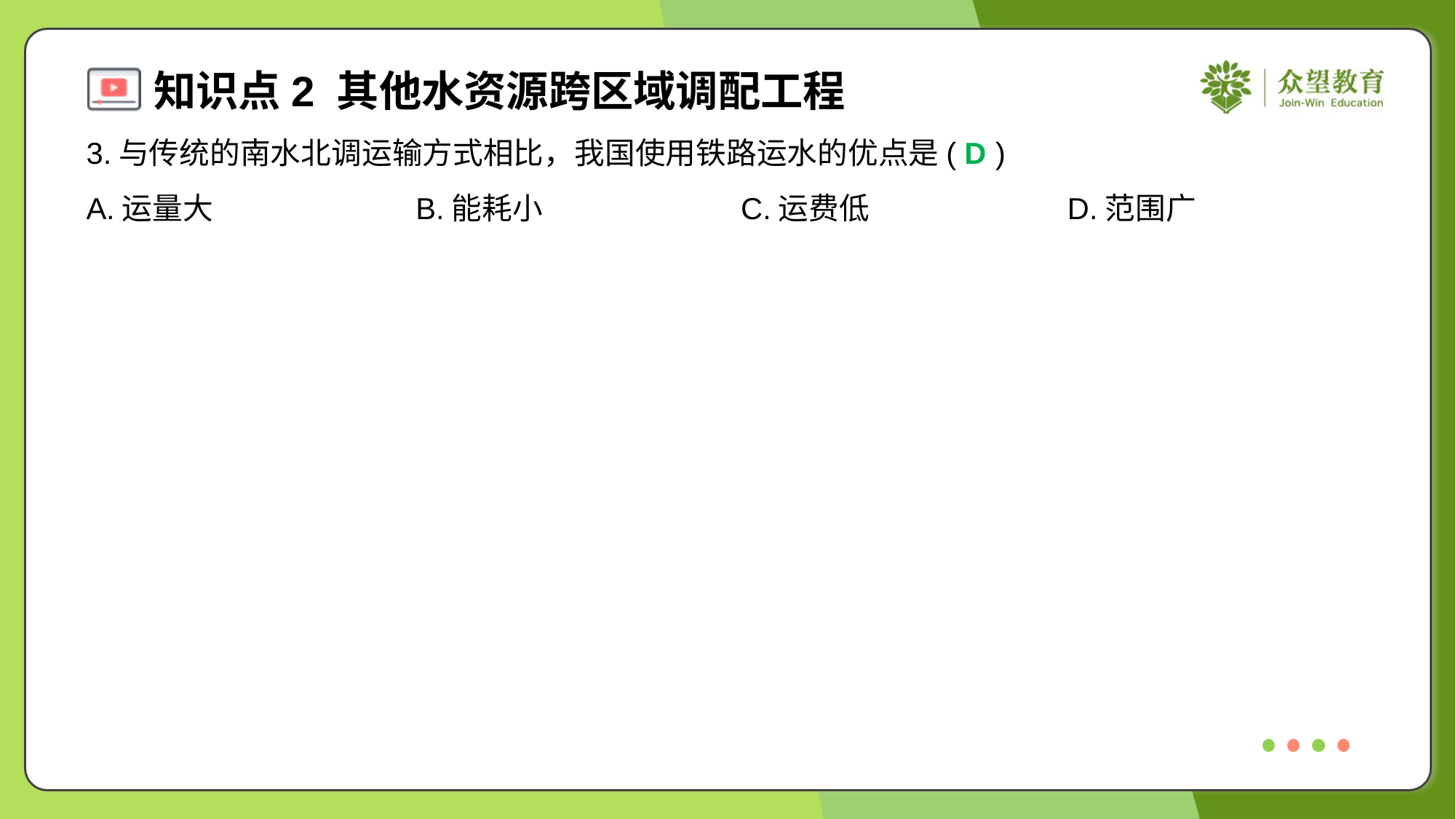

3.与传统的南水北调运输方式相比，我国使用铁路运水的优点是(     )
D
A.运量大	B.能耗小	C.运费低	D.范围广